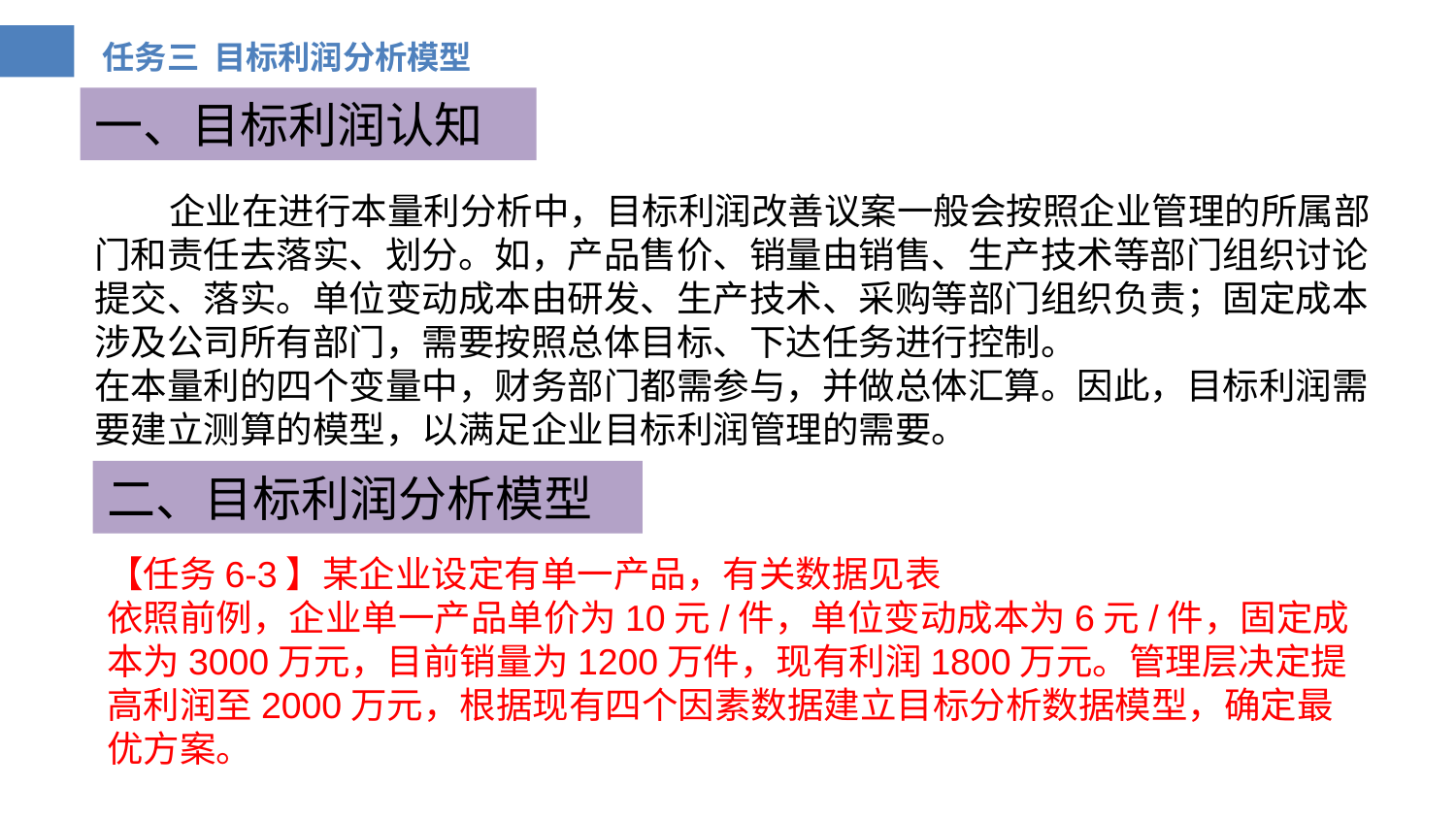

一、目标利润认知
        企业在进行本量利分析中，目标利润改善议案一般会按照企业管理的所属部门和责任去落实、划分。如，产品售价、销量由销售、生产技术等部门组织讨论提交、落实。单位变动成本由研发、生产技术、采购等部门组织负责；固定成本涉及公司所有部门，需要按照总体目标、下达任务进行控制。
在本量利的四个变量中，财务部门都需参与，并做总体汇算。因此，目标利润需要建立测算的模型，以满足企业目标利润管理的需要。
二、目标利润分析模型
【任务6-3】某企业设定有单一产品，有关数据见表
依照前例，企业单一产品单价为10元/件，单位变动成本为6元/件，固定成本为3000万元，目前销量为1200万件，现有利润1800万元。管理层决定提高利润至2000万元，根据现有四个因素数据建立目标分析数据模型，确定最优方案。